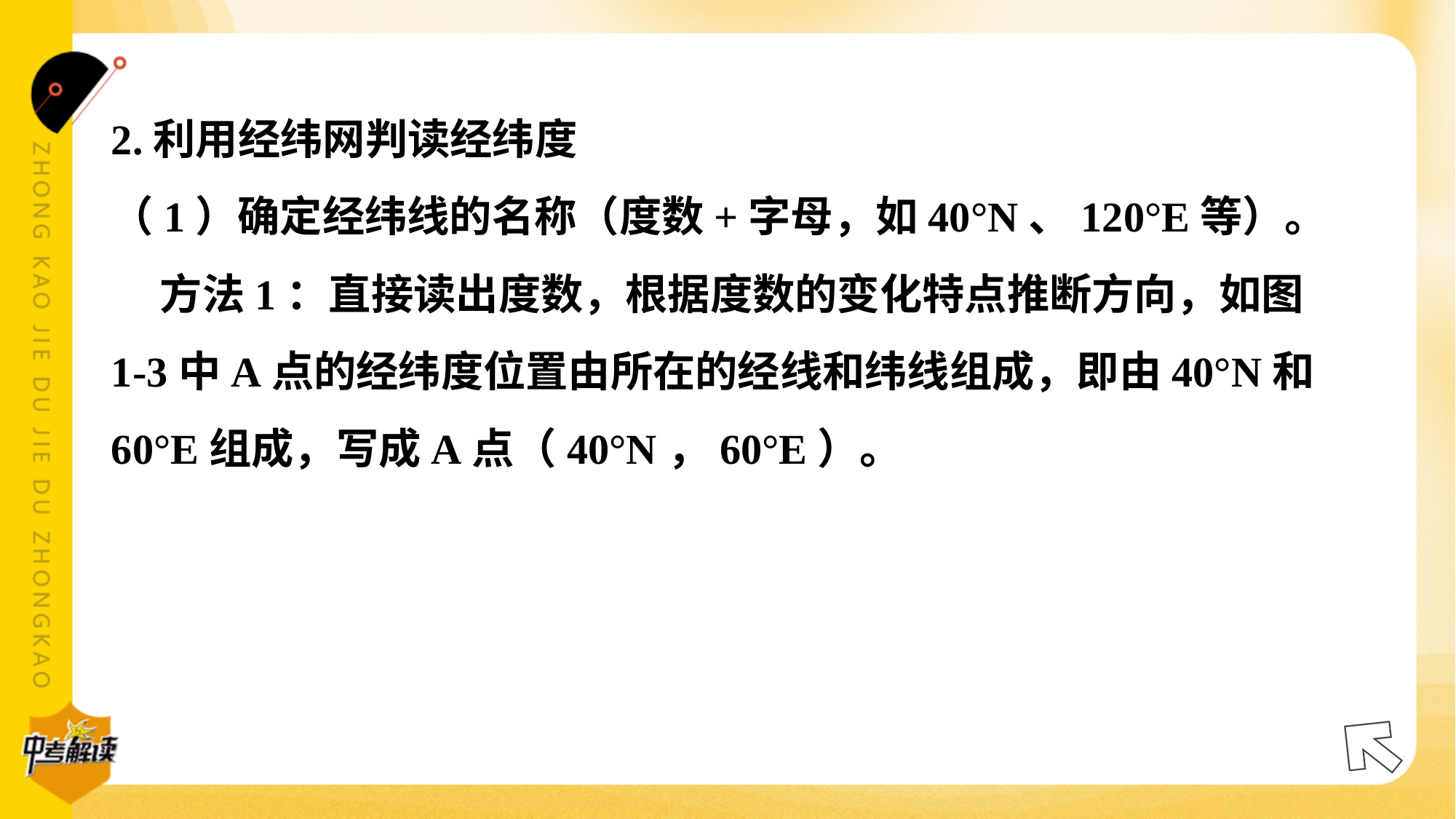

2.利用经纬网判读经纬度
（1）确定经纬线的名称（度数+字母，如40°N、120°E等）。
    方法1：直接读出度数，根据度数的变化特点推断方向，如图
1-3中A点的经纬度位置由所在的经线和纬线组成，即由40°N和
60°E组成，写成A点（40°N，60°E）。